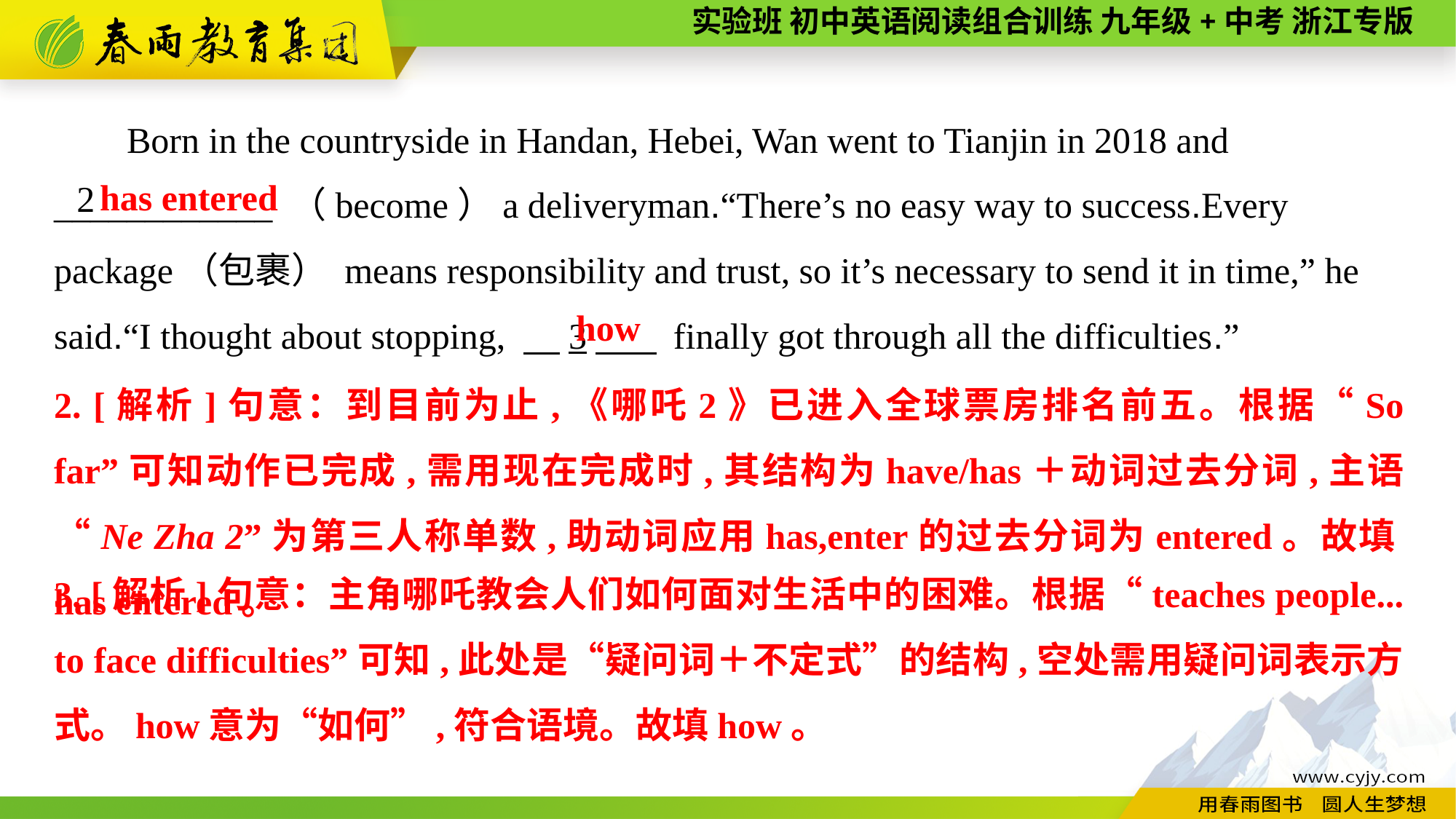

Born in the countryside in Handan, Hebei, Wan went to Tianjin in 2018 and ____________ （become）a deliveryman.“There’s no easy way to success.Every package（包裹） means responsibility and trust, so it’s necessary to send it in time,” he said.“I thought about stopping, 　3　    finally got through all the difficulties.”
has entered
2
how
2. [解析]句意：到目前为止,《哪吒2》已进入全球票房排名前五。根据“So far”可知动作已完成,需用现在完成时,其结构为have/has＋动词过去分词,主语“Ne Zha 2”为第三人称单数,助动词应用has,enter的过去分词为entered。故填has entered。
3. [解析]句意：主角哪吒教会人们如何面对生活中的困难。根据“teaches people... to face difficulties”可知,此处是“疑问词＋不定式”的结构,空处需用疑问词表示方式。how意为“如何”,符合语境。故填how。